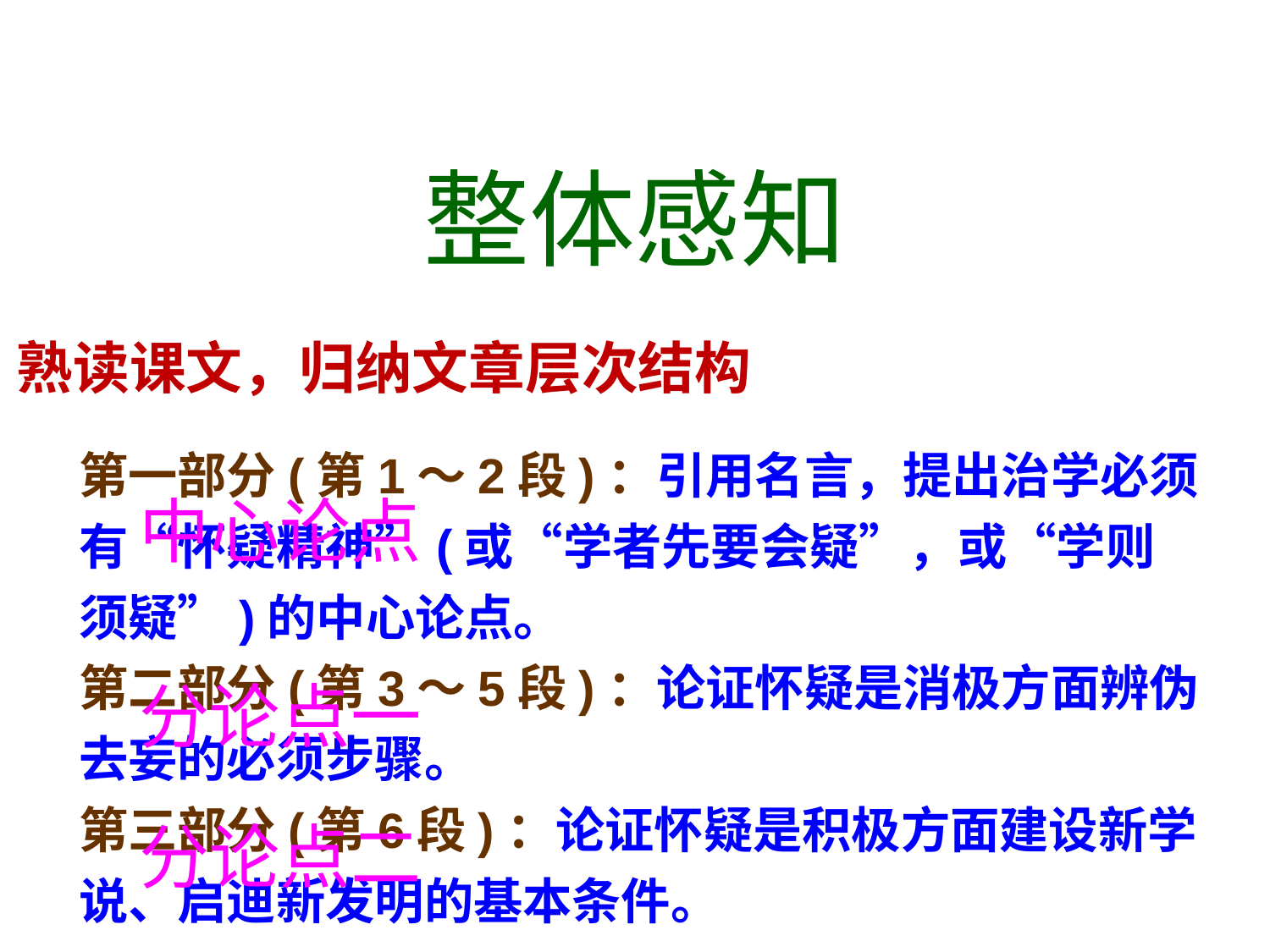

整体感知
熟读课文，归纳文章层次结构
第一部分(第1～2段)：引用名言，提出治学必须有“怀疑精神”(或“学者先要会疑”，或“学则须疑”)的中心论点。
第二部分(第3～5段)：论证怀疑是消极方面辨伪去妄的必须步骤。
第三部分(第6段)：论证怀疑是积极方面建设新学说、启迪新发明的基本条件。
中心论点
分论点一
分论点二